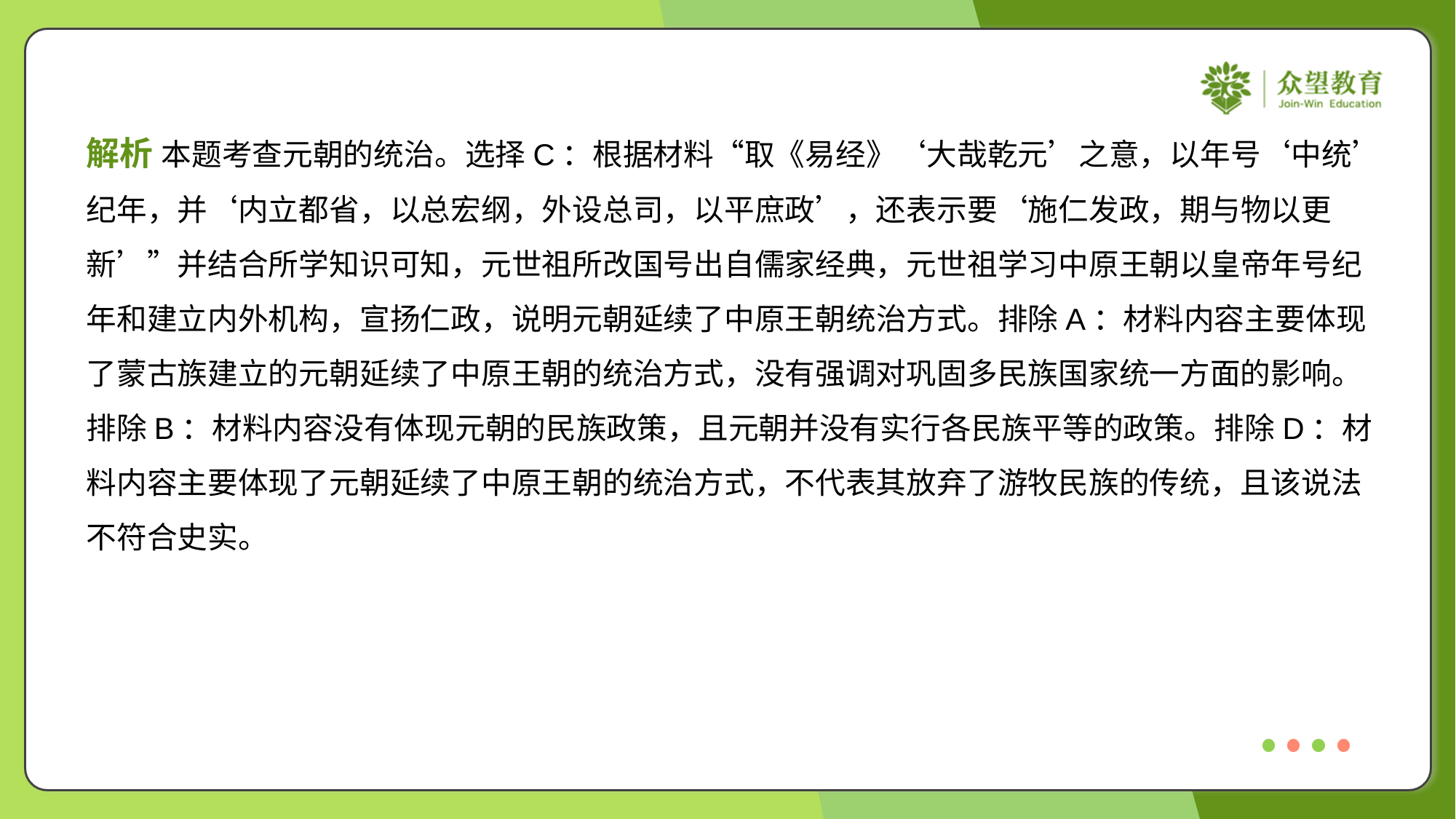

解析 本题考查元朝的统治。选择C：根据材料“取《易经》‘大哉乾元’之意，以年号‘中统’
纪年，并‘内立都省，以总宏纲，外设总司，以平庶政’，还表示要‘施仁发政，期与物以更
新’”并结合所学知识可知，元世祖所改国号出自儒家经典，元世祖学习中原王朝以皇帝年号纪
年和建立内外机构，宣扬仁政，说明元朝延续了中原王朝统治方式。排除A：材料内容主要体现
了蒙古族建立的元朝延续了中原王朝的统治方式，没有强调对巩固多民族国家统一方面的影响。
排除B：材料内容没有体现元朝的民族政策，且元朝并没有实行各民族平等的政策。排除D：材
料内容主要体现了元朝延续了中原王朝的统治方式，不代表其放弃了游牧民族的传统，且该说法
不符合史实。